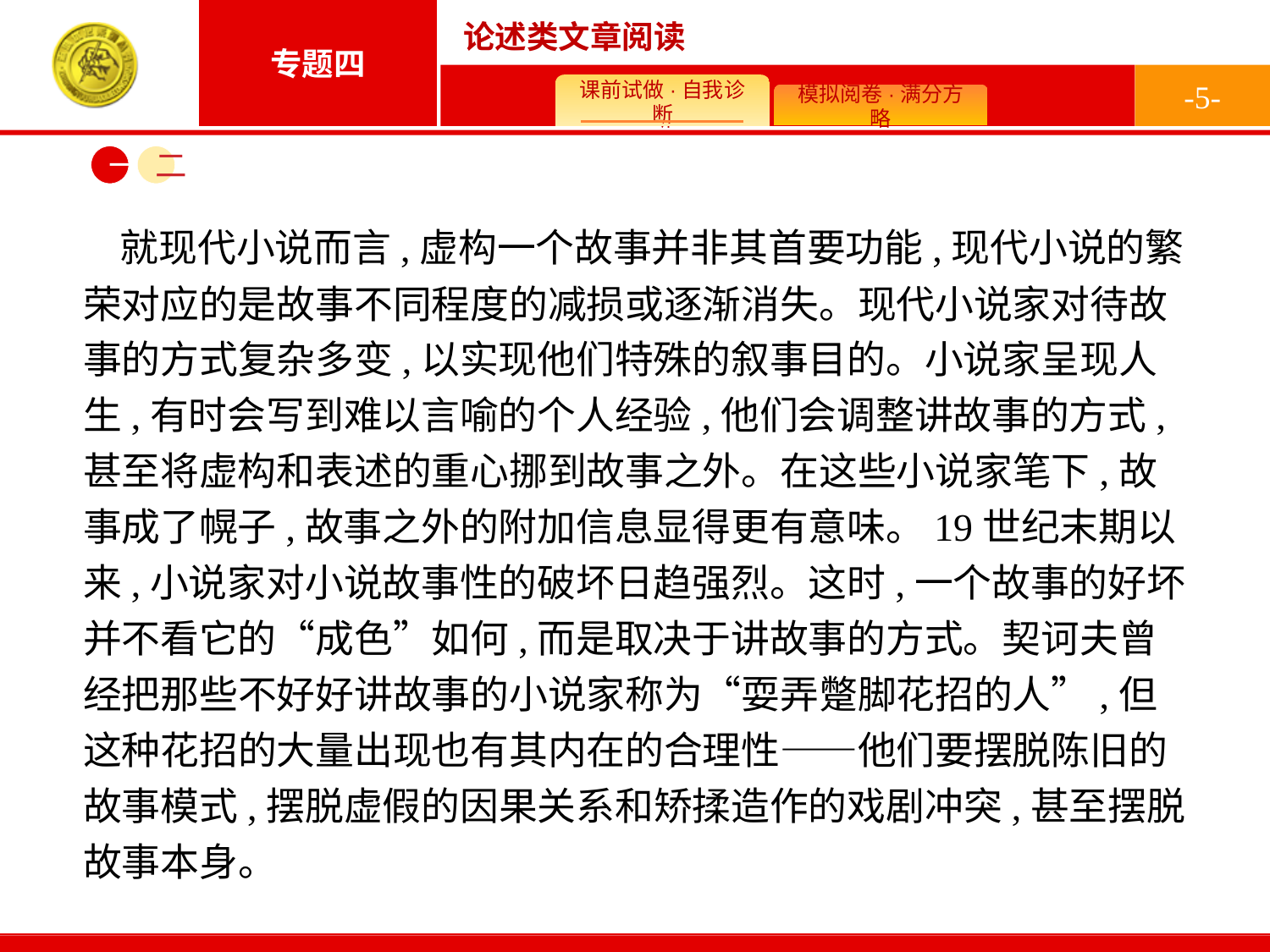

-5-
一
二
就现代小说而言,虚构一个故事并非其首要功能,现代小说的繁荣对应的是故事不同程度的减损或逐渐消失。现代小说家对待故事的方式复杂多变,以实现他们特殊的叙事目的。小说家呈现人生,有时会写到难以言喻的个人经验,他们会调整讲故事的方式,甚至将虚构和表述的重心挪到故事之外。在这些小说家笔下,故事成了幌子,故事之外的附加信息显得更有意味。19世纪末期以来,小说家对小说故事性的破坏日趋强烈。这时,一个故事的好坏并不看它的“成色”如何,而是取决于讲故事的方式。契诃夫曾经把那些不好好讲故事的小说家称为“耍弄蹩脚花招的人”,但这种花招的大量出现也有其内在的合理性——他们要摆脱陈旧的故事模式,摆脱虚假的因果关系和矫揉造作的戏剧冲突,甚至摆脱故事本身。